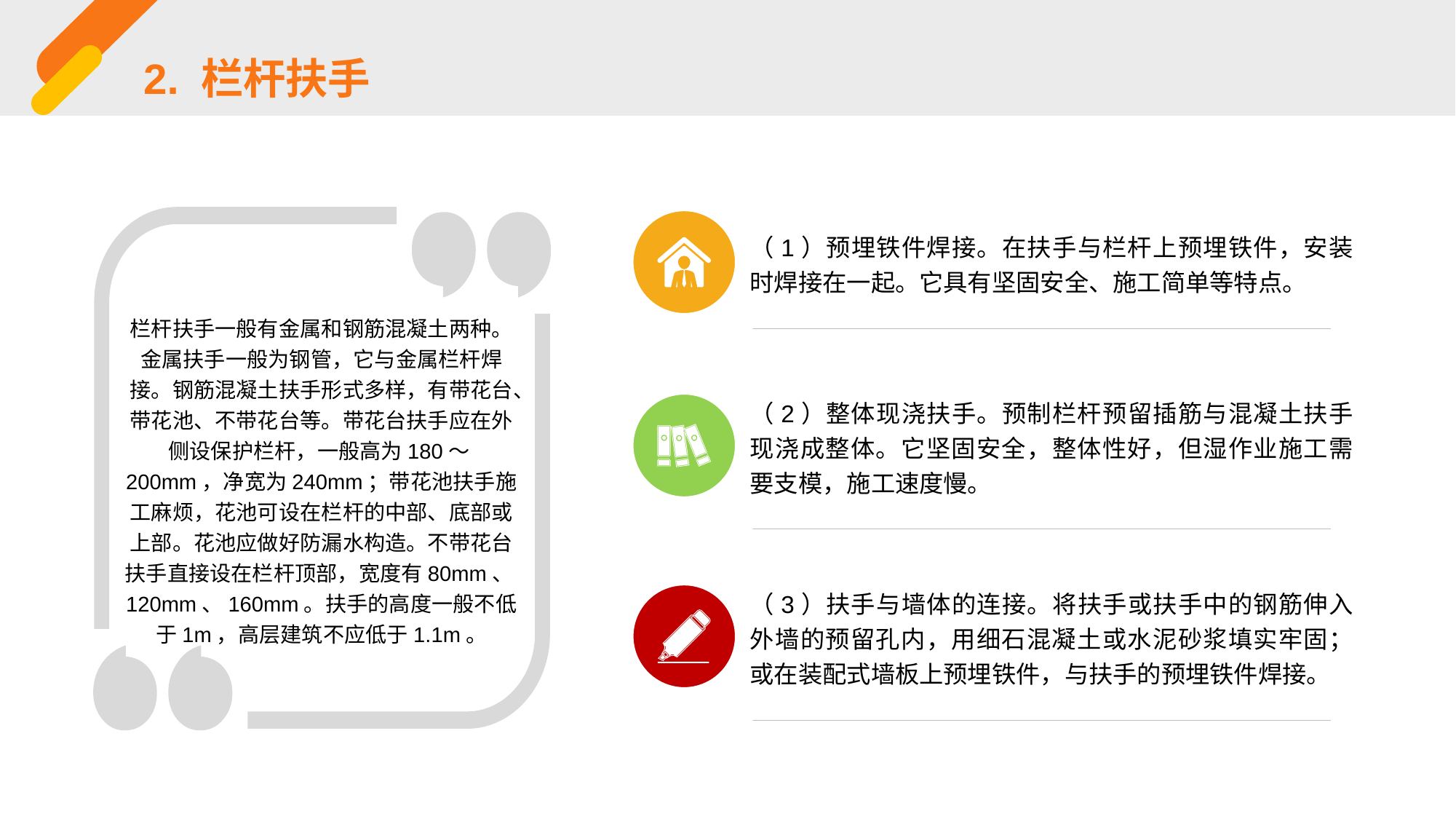

2. 栏杆扶手

栏杆扶手一般有金属和钢筋混凝土两种。金属扶手一般为钢管，它与金属栏杆焊
接。钢筋混凝土扶手形式多样，有带花台、带花池、不带花台等。带花台扶手应在外侧设保护栏杆，一般高为180～200mm，净宽为240mm；带花池扶手施工麻烦，花池可设在栏杆的中部、底部或上部。花池应做好防漏水构造。不带花台扶手直接设在栏杆顶部，宽度有80mm、120mm、160mm。扶手的高度一般不低于1m，高层建筑不应低于1.1m。

（1）预埋铁件焊接。在扶手与栏杆上预埋铁件，安装时焊接在一起。它具有坚固安全、施工简单等特点。
（2）整体现浇扶手。预制栏杆预留插筋与混凝土扶手现浇成整体。它坚固安全，整体性好，但湿作业施工需要支模，施工速度慢。

（3）扶手与墙体的连接。将扶手或扶手中的钢筋伸入外墙的预留孔内，用细石混凝土或水泥砂浆填实牢固；或在装配式墙板上预埋铁件，与扶手的预埋铁件焊接。